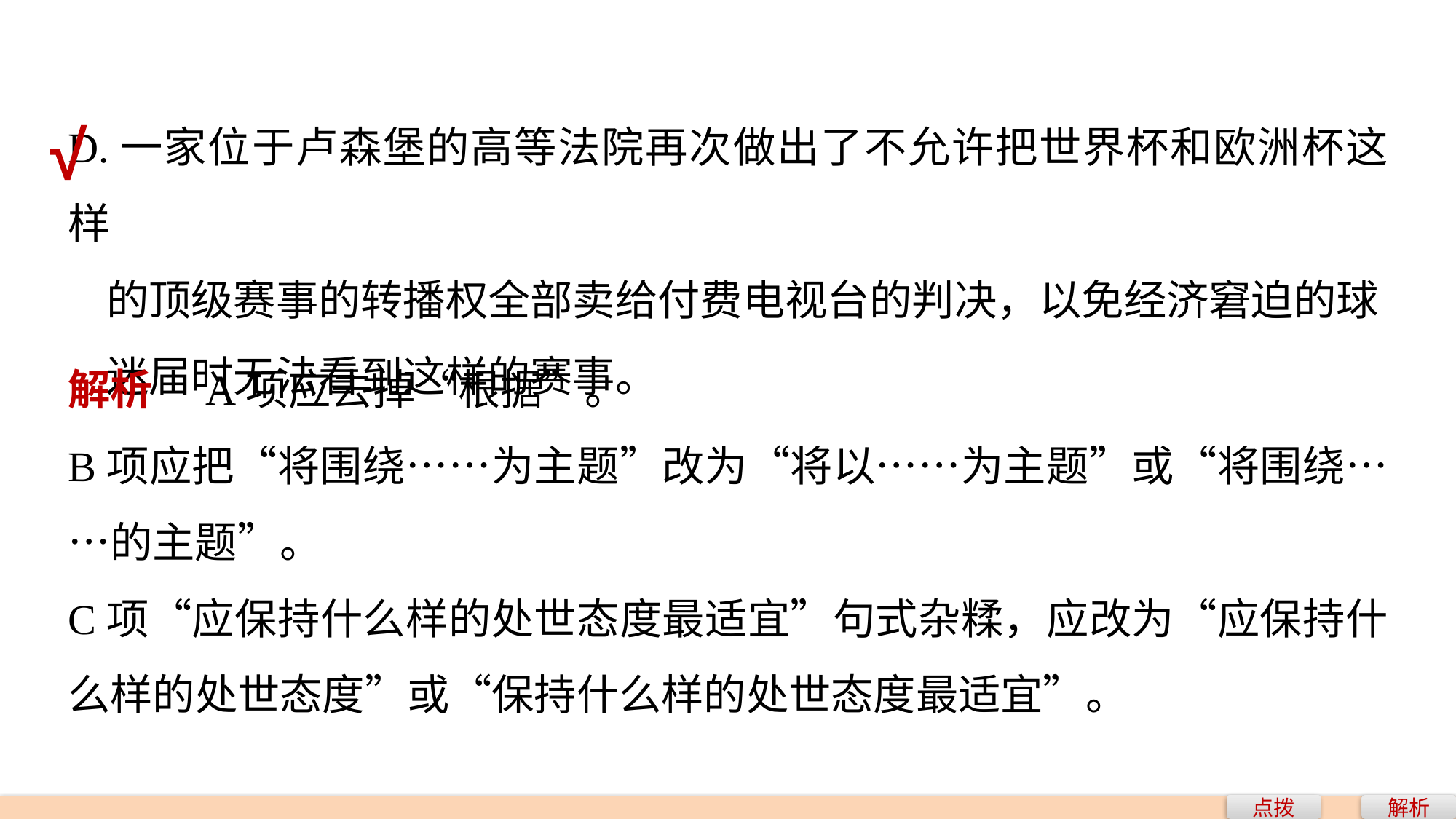

D.一家位于卢森堡的高等法院再次做出了不允许把世界杯和欧洲杯这样
   的顶级赛事的转播权全部卖给付费电视台的判决，以免经济窘迫的球
   迷届时无法看到这样的赛事。
√
解析　A项应去掉“根据”。
B项应把“将围绕……为主题”改为“将以……为主题”或“将围绕……的主题”。
C项“应保持什么样的处世态度最适宜”句式杂糅，应改为“应保持什么样的处世态度”或“保持什么样的处世态度最适宜”。
点拨
解析